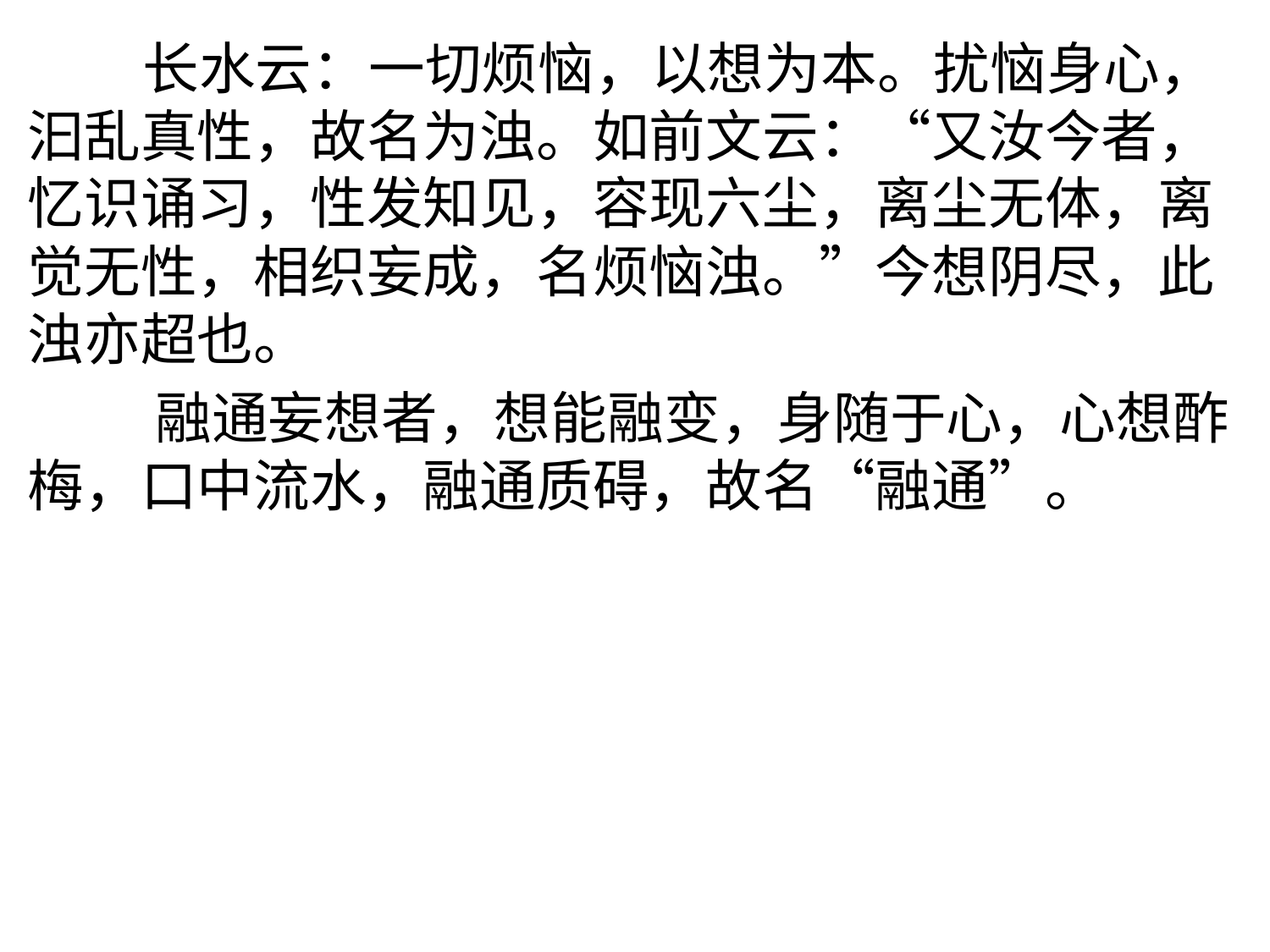

长水云：一切烦恼，以想为本。扰恼身心，汩乱真性，故名为浊。如前文云：“又汝今者，忆识诵习，性发知见，容现六尘，离尘无体，离觉无性，相织妄成，名烦恼浊。”今想阴尽，此浊亦超也。
         融通妄想者，想能融变，身随于心，心想酢梅，口中流水，融通质碍，故名“融通”。